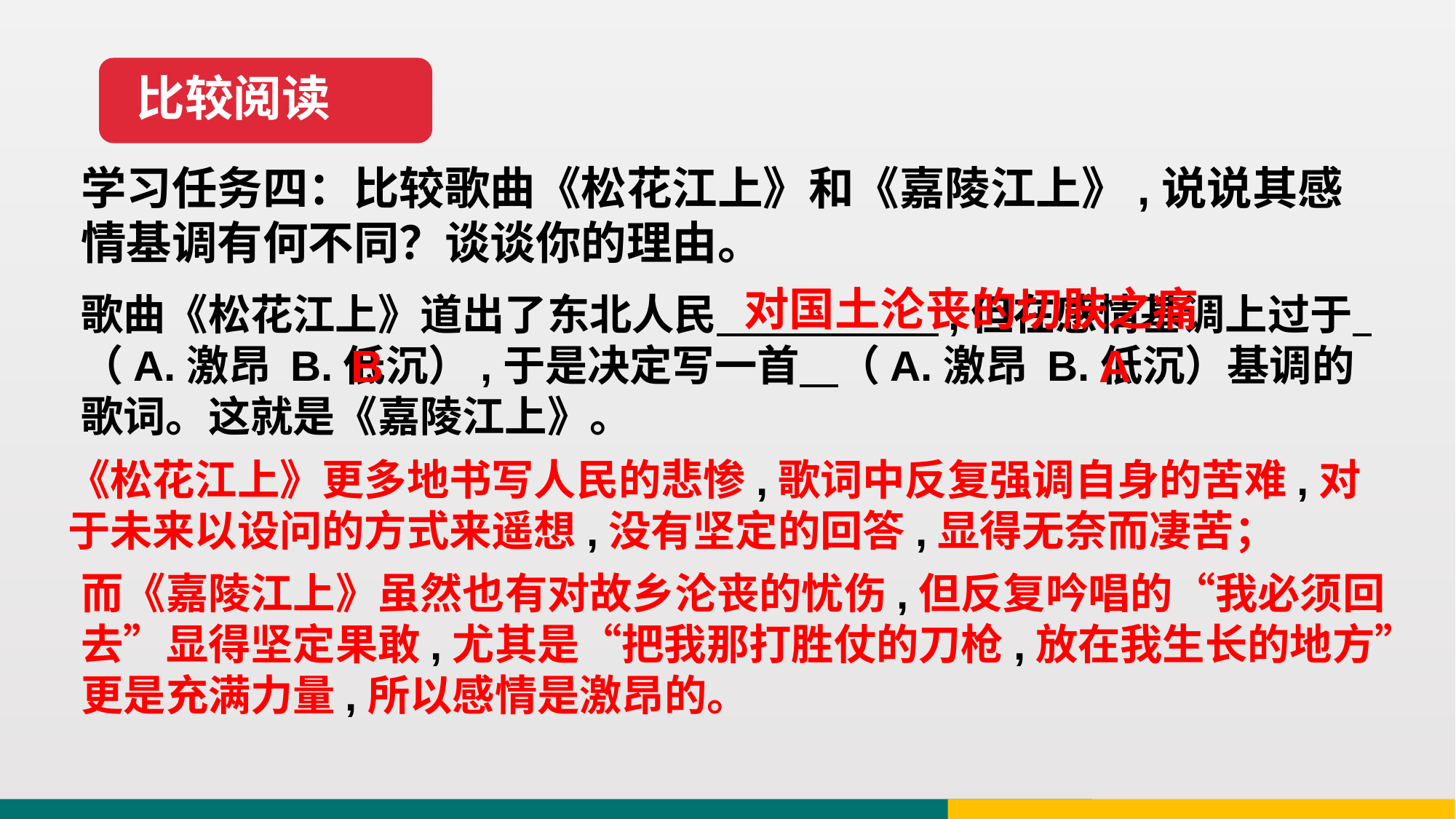

比较阅读
学习任务四：比较歌曲《松花江上》和《嘉陵江上》,说说其感情基调有何不同？谈谈你的理由。
对国土沦丧的切肤之痛
歌曲《松花江上》道出了东北人民                       ,但在感情基调上过于   （A.激昂 B.低沉）,于是决定写一首    （A.激昂 B.低沉）基调的歌词。这就是《嘉陵江上》。
B
A
《松花江上》更多地书写人民的悲惨,歌词中反复强调自身的苦难,对于未来以设问的方式来遥想,没有坚定的回答,显得无奈而凄苦；
而《嘉陵江上》虽然也有对故乡沦丧的忧伤,但反复吟唱的“我必须回去”显得坚定果敢,尤其是“把我那打胜仗的刀枪,放在我生长的地方”更是充满力量,所以感情是激昂的。